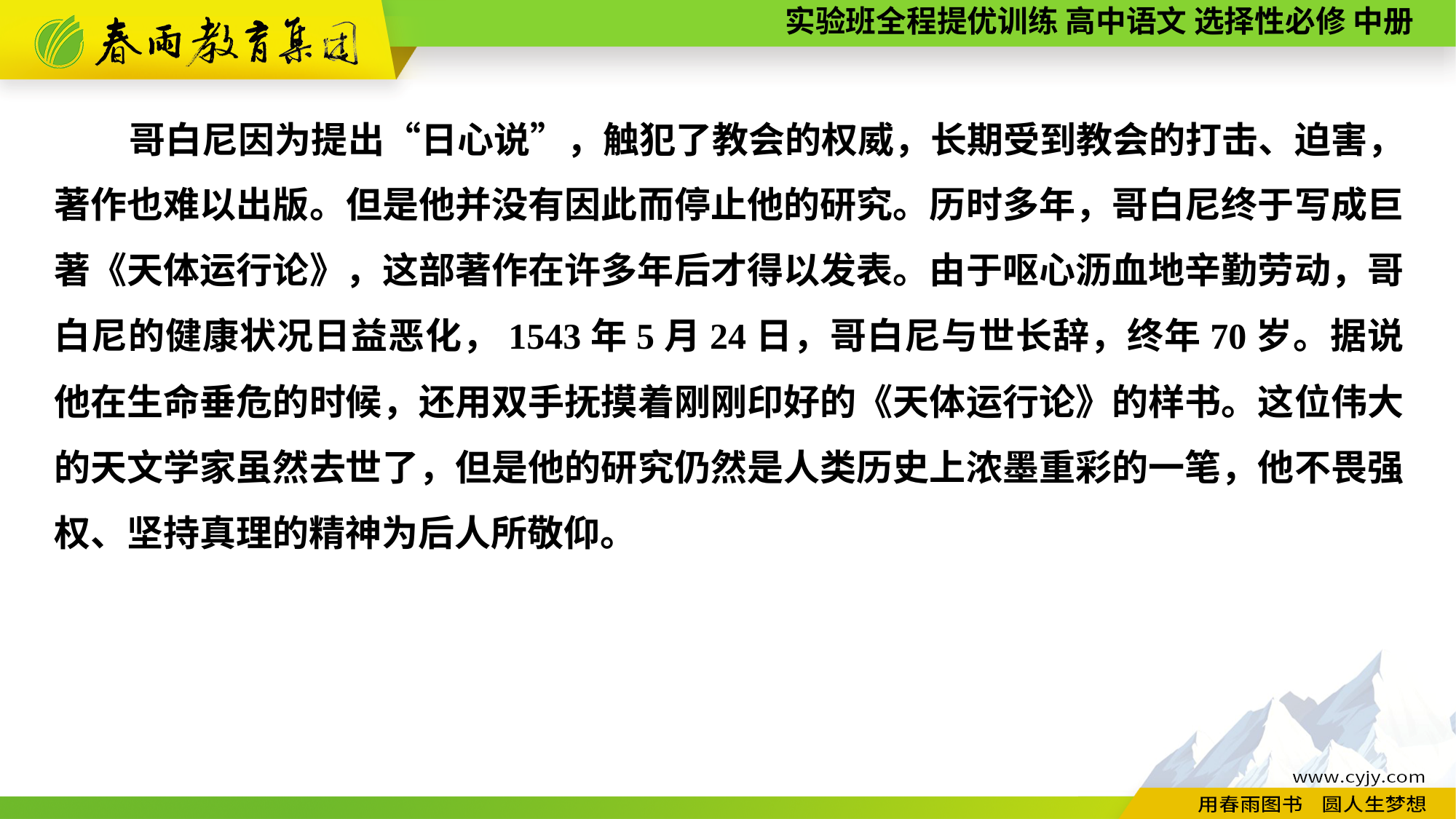

哥白尼因为提出“日心说”，触犯了教会的权威，长期受到教会的打击、迫害，著作也难以出版。但是他并没有因此而停止他的研究。历时多年，哥白尼终于写成巨著《天体运行论》，这部著作在许多年后才得以发表。由于呕心沥血地辛勤劳动，哥白尼的健康状况日益恶化，1543年5月24日，哥白尼与世长辞，终年70岁。据说他在生命垂危的时候，还用双手抚摸着刚刚印好的《天体运行论》的样书。这位伟大的天文学家虽然去世了，但是他的研究仍然是人类历史上浓墨重彩的一笔，他不畏强权、坚持真理的精神为后人所敬仰。